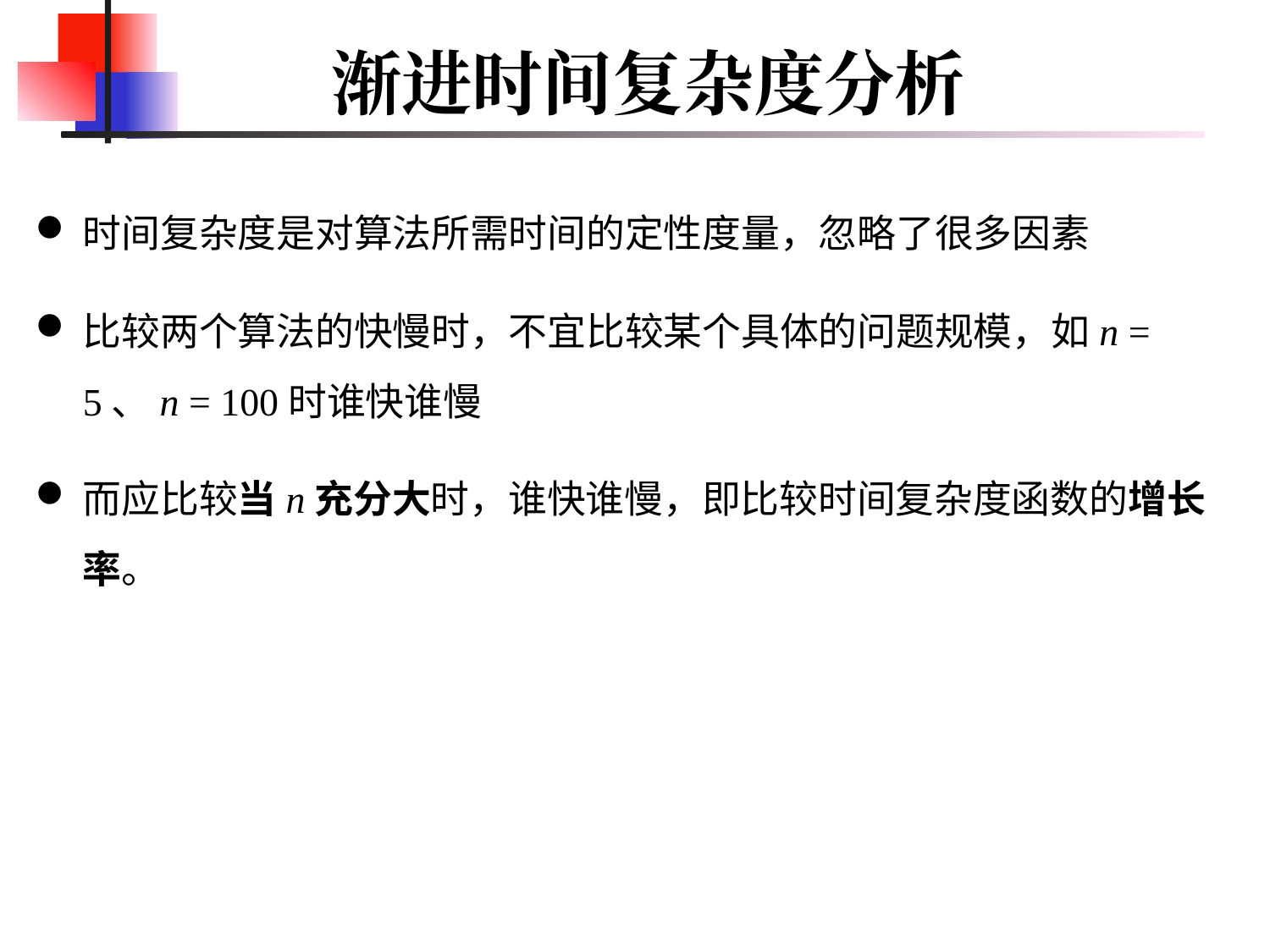

# 渐进时间复杂度分析
时间复杂度是对算法所需时间的定性度量，忽略了很多因素
比较两个算法的快慢时，不宜比较某个具体的问题规模，如n = 5、n = 100时谁快谁慢
而应比较当n充分大时，谁快谁慢，即比较时间复杂度函数的增长率。